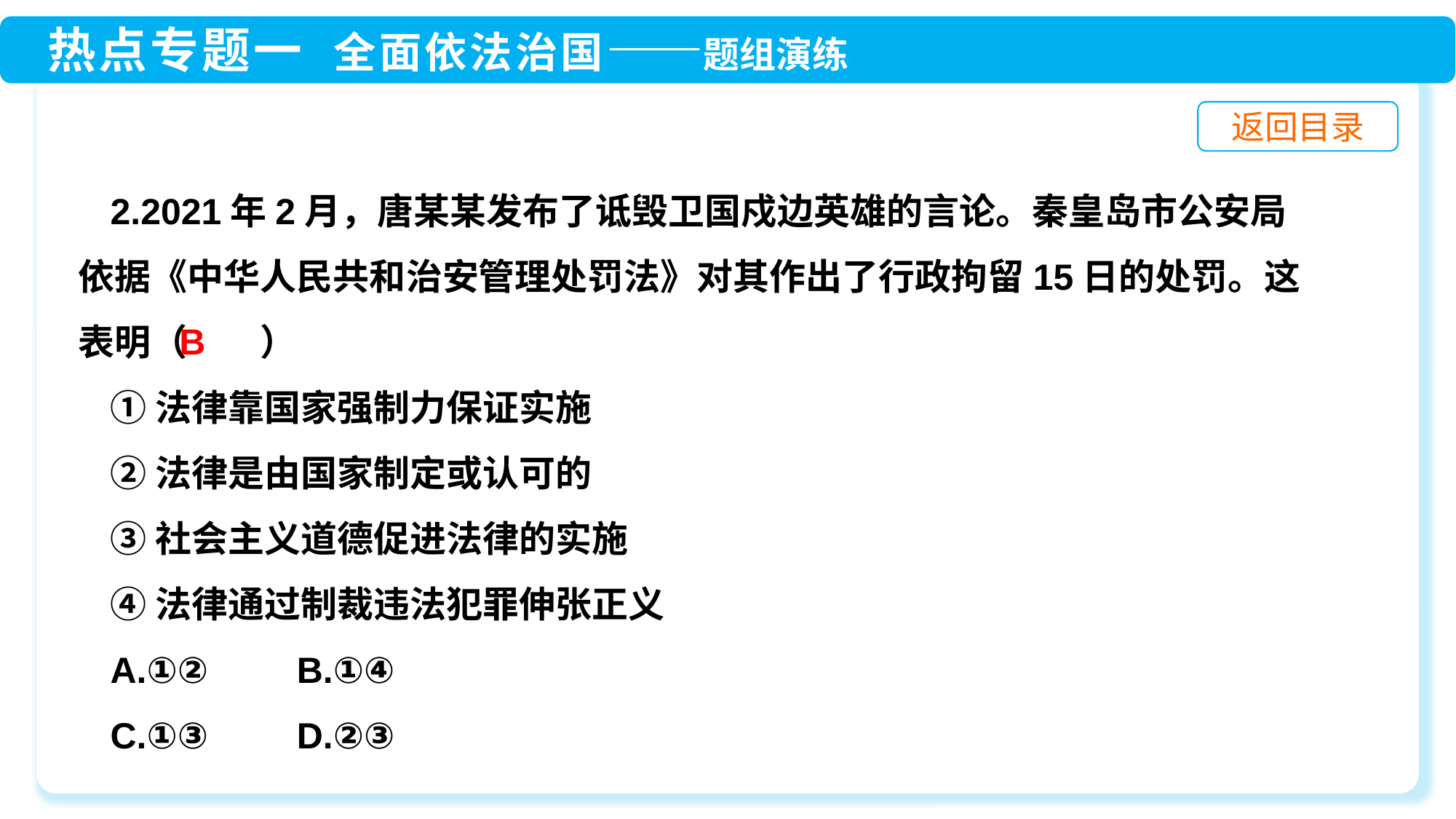

2.2021年2月，唐某某发布了诋毁卫国戍边英雄的言论。秦皇岛市公安局依据《中华人民共和治安管理处罚法》对其作出了行政拘留15日的处罚。这表明（　　）
①法律靠国家强制力保证实施
②法律是由国家制定或认可的
③社会主义道德促进法律的实施
④法律通过制裁违法犯罪伸张正义
A.①②	B.①④
C.①③	D.②③
B